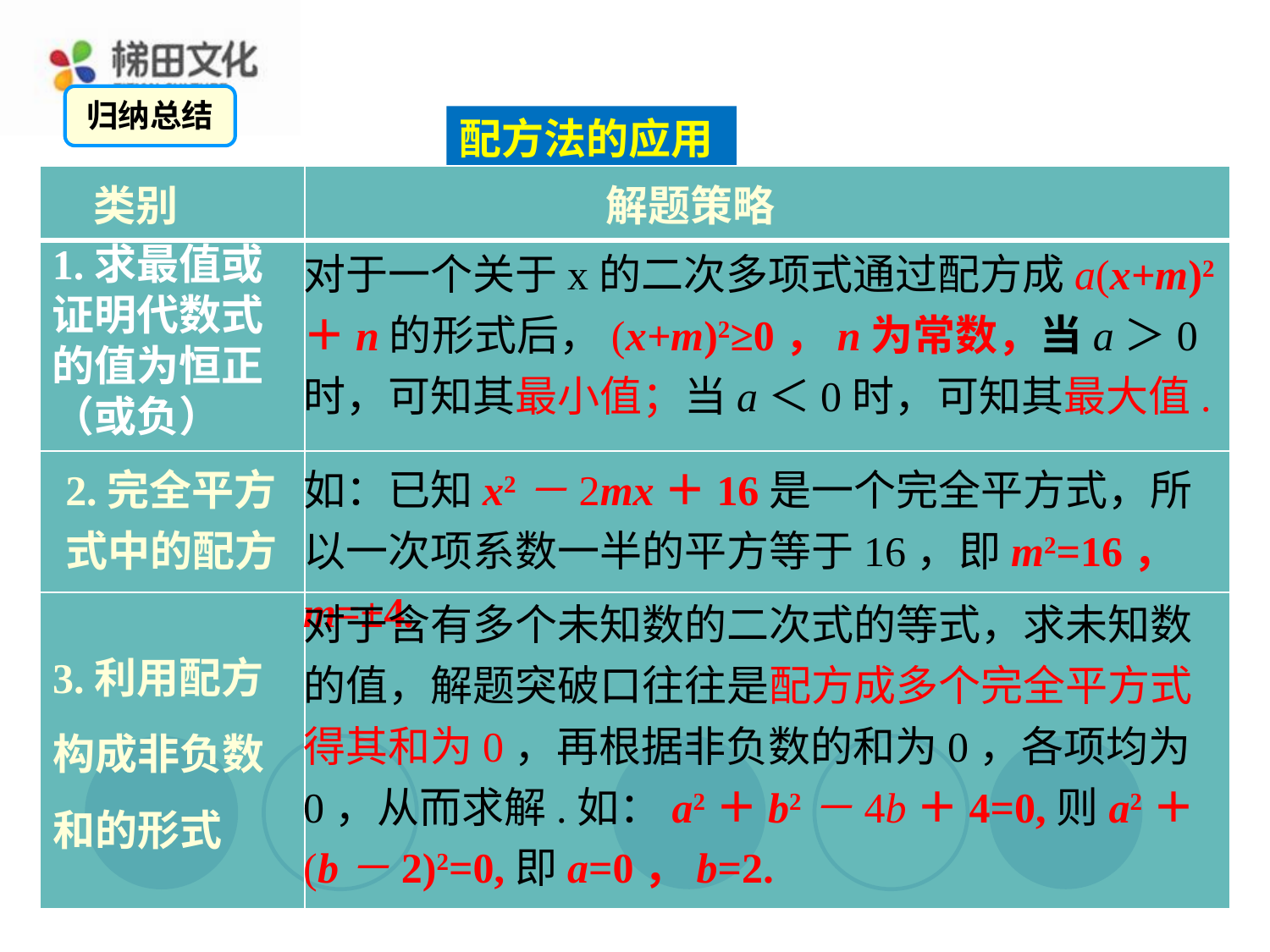

归纳总结
配方法的应用
| 类别 | 解题策略 |
| --- | --- |
|  |  |
|  |  |
|  |  |
1.求最值或
证明代数式
的值为恒正
（或负）
对于一个关于x的二次多项式通过配方成a(x+m)2
＋n的形式后，(x+m)2≥0，n为常数，当a＞0时，可知其最小值；当a＜0时，可知其最大值.
2.完全平方式中的配方
如：已知x2－2mx＋16是一个完全平方式，所以一次项系数一半的平方等于16，即m2=16，m=±4.
对于含有多个未知数的二次式的等式，求未知数的值，解题突破口往往是配方成多个完全平方式得其和为0，再根据非负数的和为0，各项均为0，从而求解.如：a2＋b2－4b＋4=0,则a2＋(b－2)2=0,即a=0，b=2.
3.利用配方构成非负数和的形式